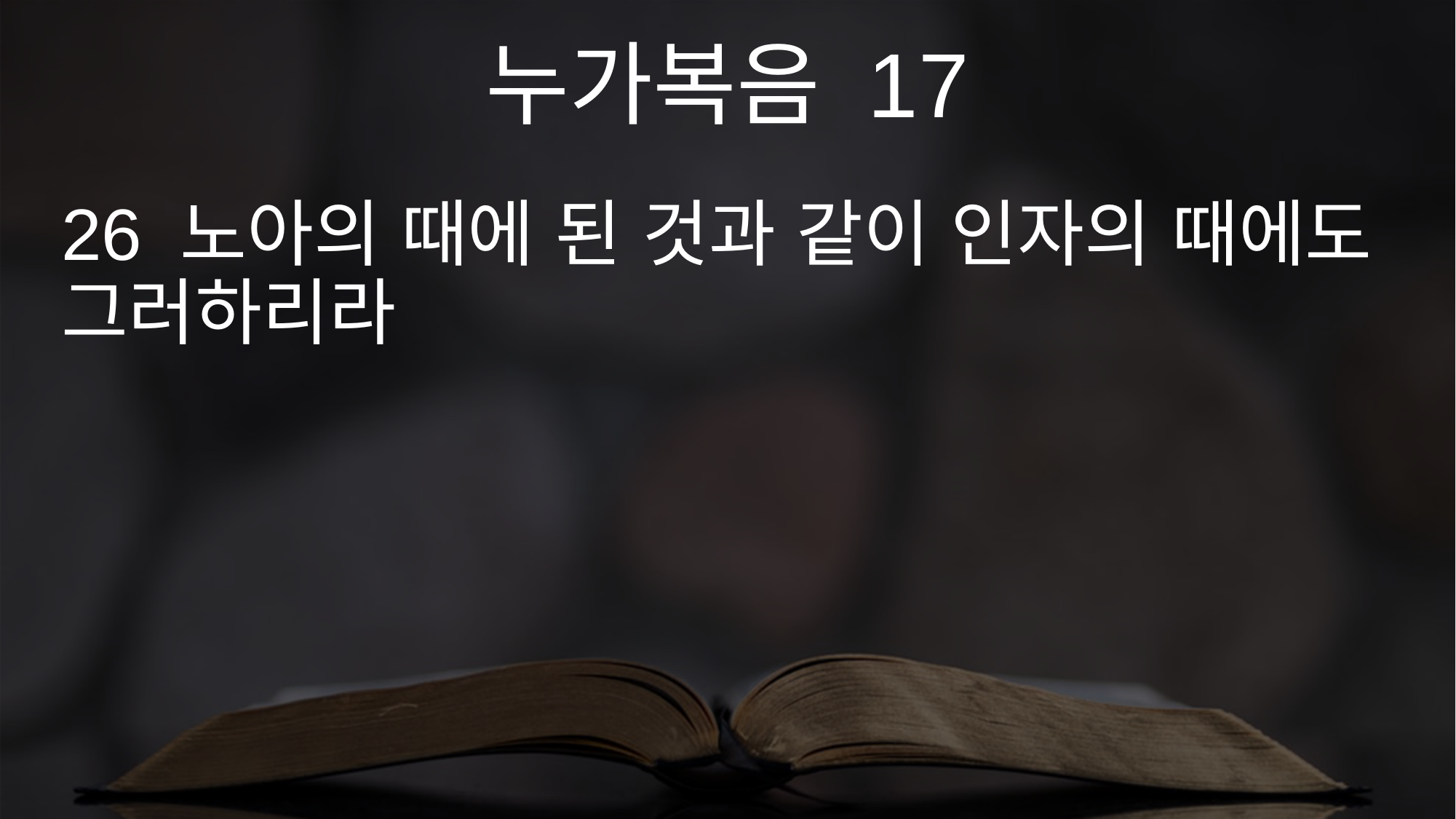

누가복음 17
26 노아의 때에 된 것과 같이 인자의 때에도 그러하리라